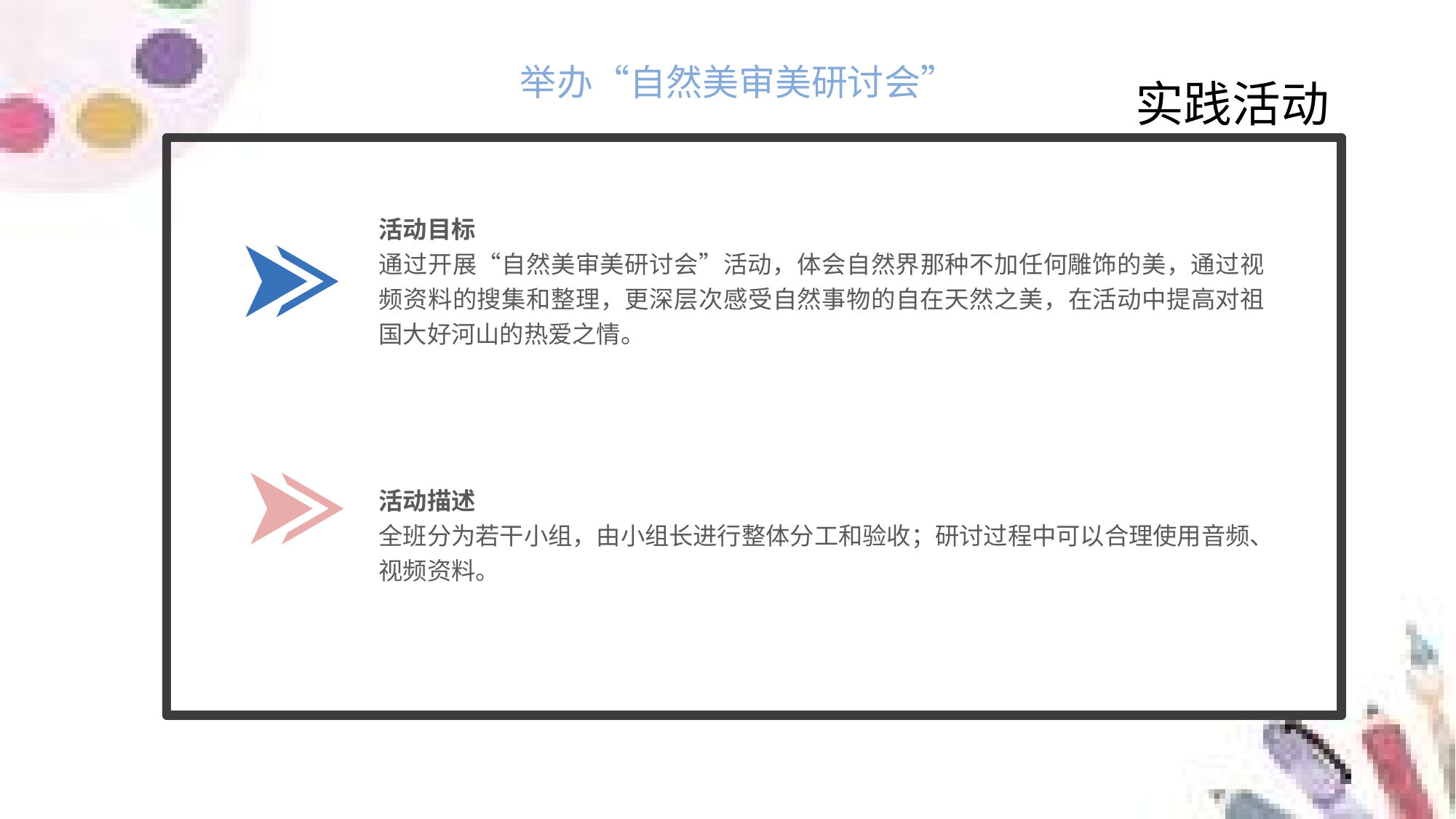

举办“自然美审美研讨会”
实践活动

活动目标
通过开展“自然美审美研讨会”活动，体会自然界那种不加任何雕饰的美，通过视频资料的搜集和整理，更深层次感受自然事物的自在天然之美，在活动中提高对祖国大好河山的热爱之情。

活动描述
全班分为若干小组，由小组长进行整体分工和验收；研讨过程中可以合理使用音频、
视频资料。